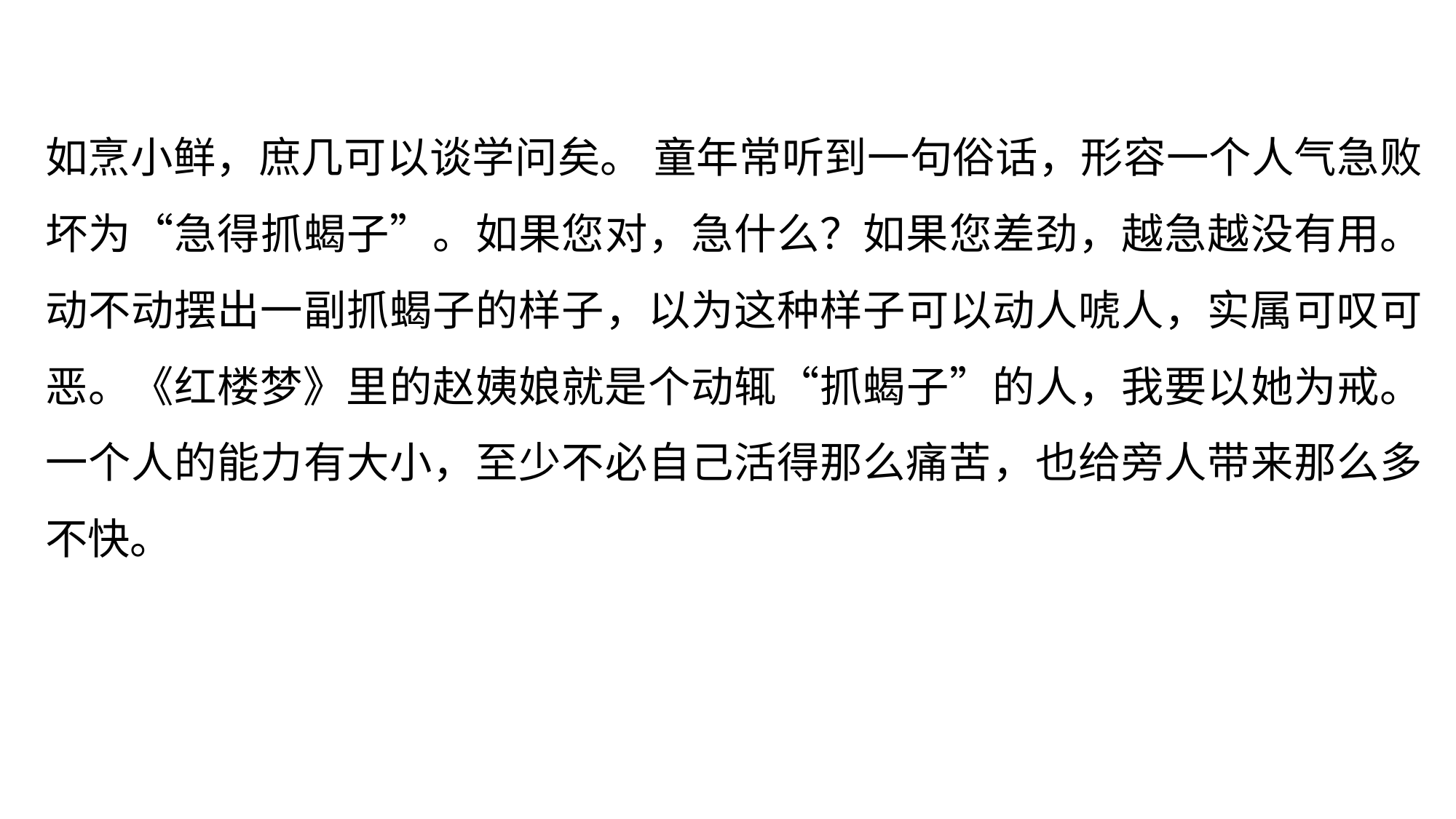

如烹小鲜，庶几可以谈学问矣。 童年常听到一句俗话，形容一个人气急败坏为“急得抓蝎子”。如果您对，急什么？如果您差劲，越急越没有用。动不动摆出一副抓蝎子的样子，以为这种样子可以动人唬人，实属可叹可恶。《红楼梦》里的赵姨娘就是个动辄“抓蝎子”的人，我要以她为戒。一个人的能力有大小，至少不必自己活得那么痛苦，也给旁人带来那么多不快。